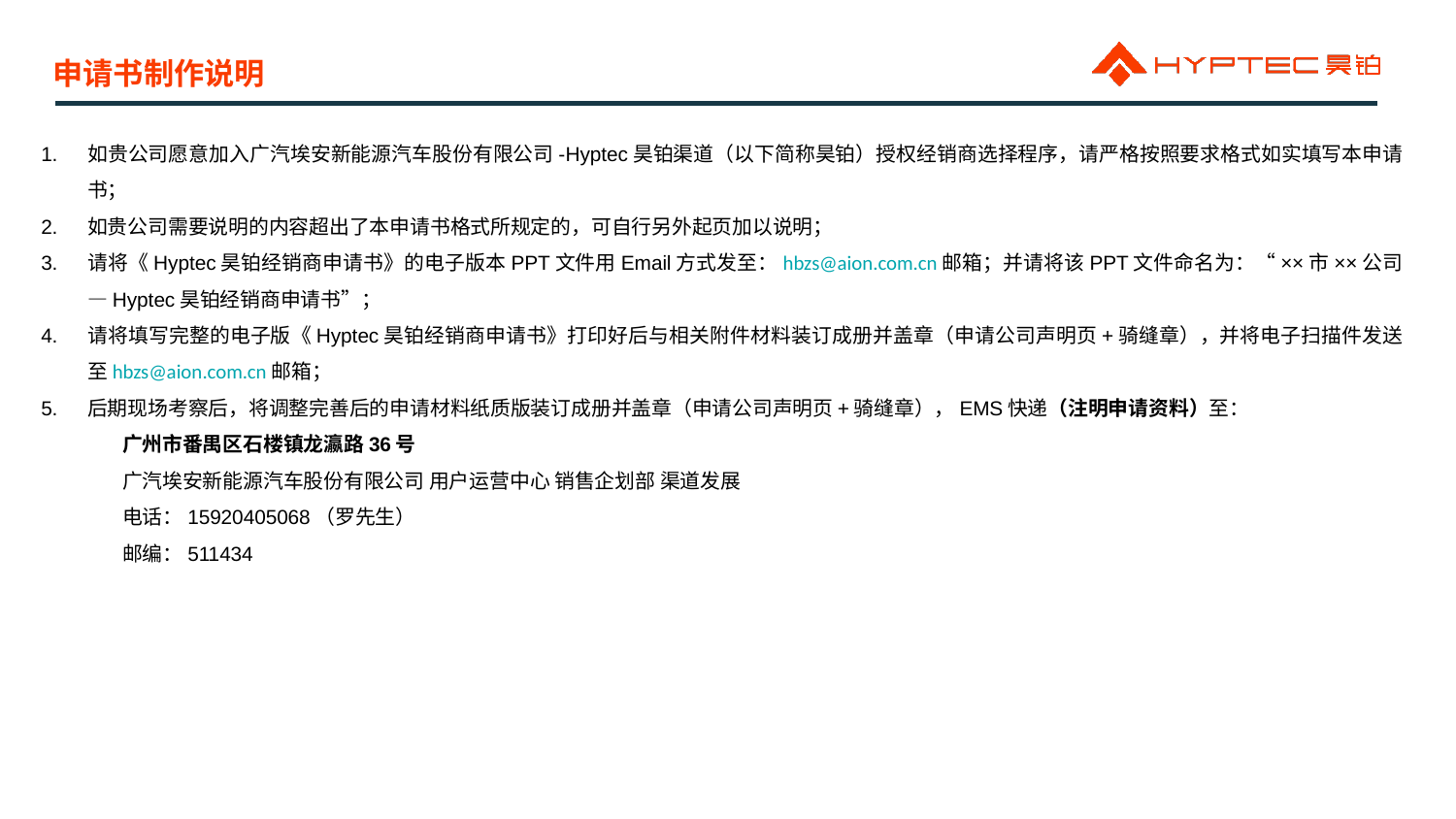

申请书制作说明
如贵公司愿意加入广汽埃安新能源汽车股份有限公司-Hyptec昊铂渠道（以下简称昊铂）授权经销商选择程序，请严格按照要求格式如实填写本申请书；
如贵公司需要说明的内容超出了本申请书格式所规定的，可自行另外起页加以说明；
请将《Hyptec昊铂经销商申请书》的电子版本PPT文件用Email方式发至：hbzs@aion.com.cn邮箱；并请将该PPT文件命名为：“××市××公司—Hyptec昊铂经销商申请书”；
请将填写完整的电子版《Hyptec昊铂经销商申请书》打印好后与相关附件材料装订成册并盖章（申请公司声明页+骑缝章），并将电子扫描件发送至hbzs@aion.com.cn邮箱；
后期现场考察后，将调整完善后的申请材料纸质版装订成册并盖章（申请公司声明页+骑缝章），EMS快递（注明申请资料）至：
广州市番禺区石楼镇龙瀛路36号
广汽埃安新能源汽车股份有限公司 用户运营中心 销售企划部 渠道发展
电话：15920405068（罗先生）
邮编：511434